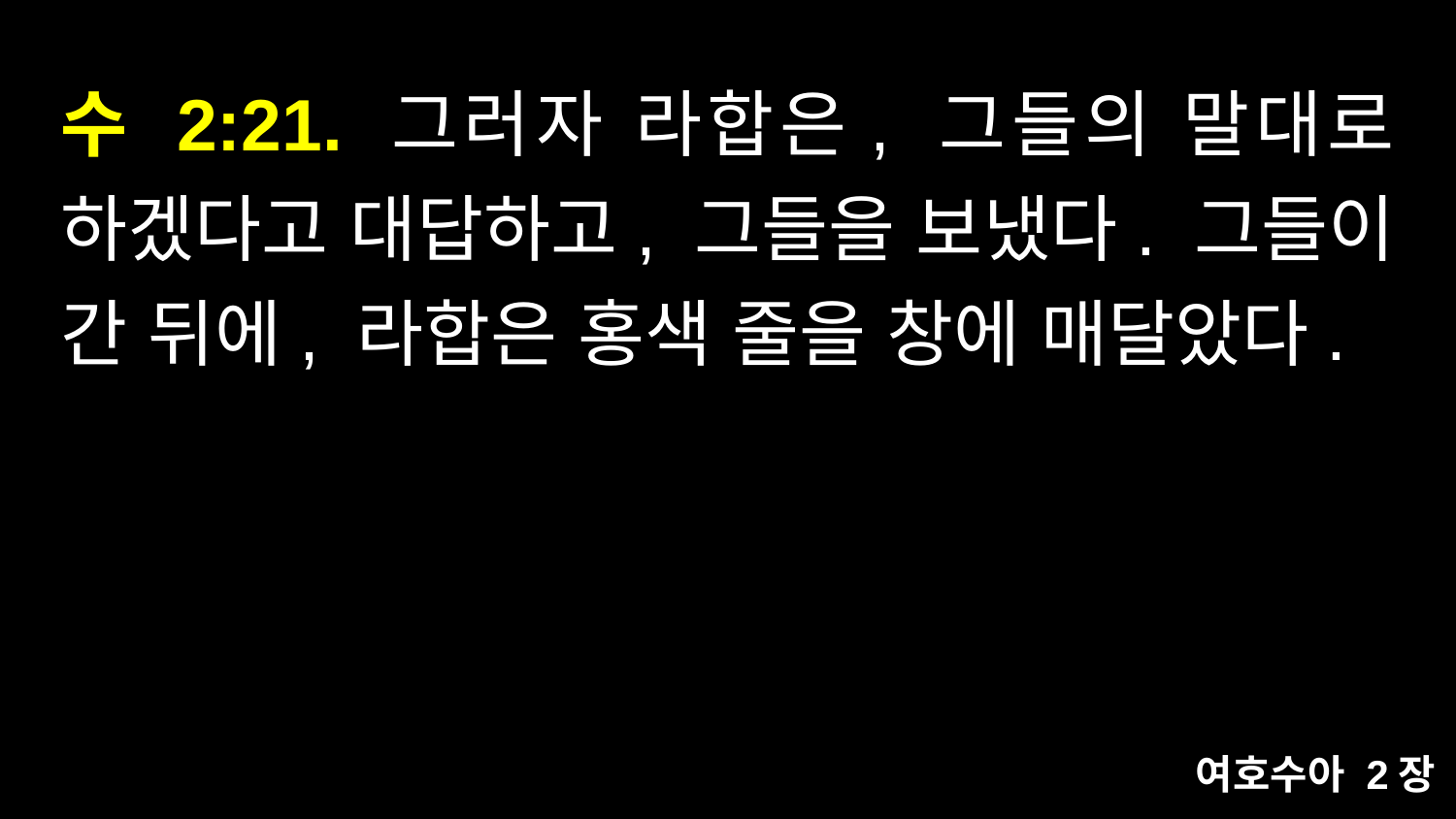

# 수 2:21. 그러자 라합은, 그들의 말대로 하겠다고 대답하고, 그들을 보냈다. 그들이 간 뒤에, 라합은 홍색 줄을 창에 매달았다.
여호수아 2장